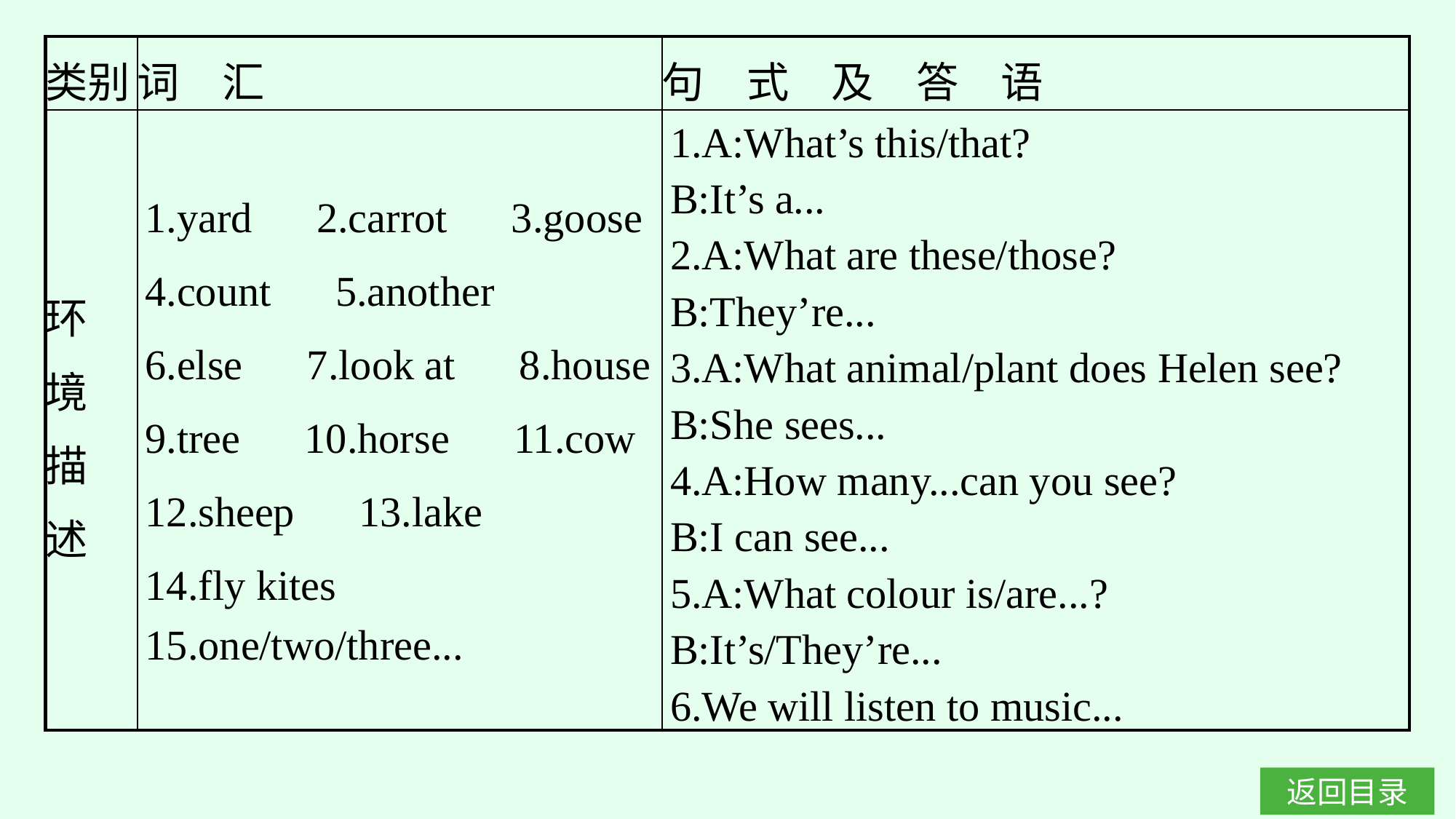

| 类别 | 词　汇 | 句　式　及　答　语 |
| --- | --- | --- |
| 环 境 描 述 | 1.yard　2.carrot　3.goose 4.count　5.another 6.else　7.look at　8.house 9.tree　10.horse　11.cow 12.sheep　13.lake 14.fly kites　15.one/two/three... | 1.A:What’s this/that? B:It’s a... 2.A:What are these/those? B:They’re... 3.A:What animal/plant does Helen see? B:She sees... 4.A:How many...can you see? B:I can see... 5.A:What colour is/are...? B:It’s/They’re... 6.We will listen to music... |